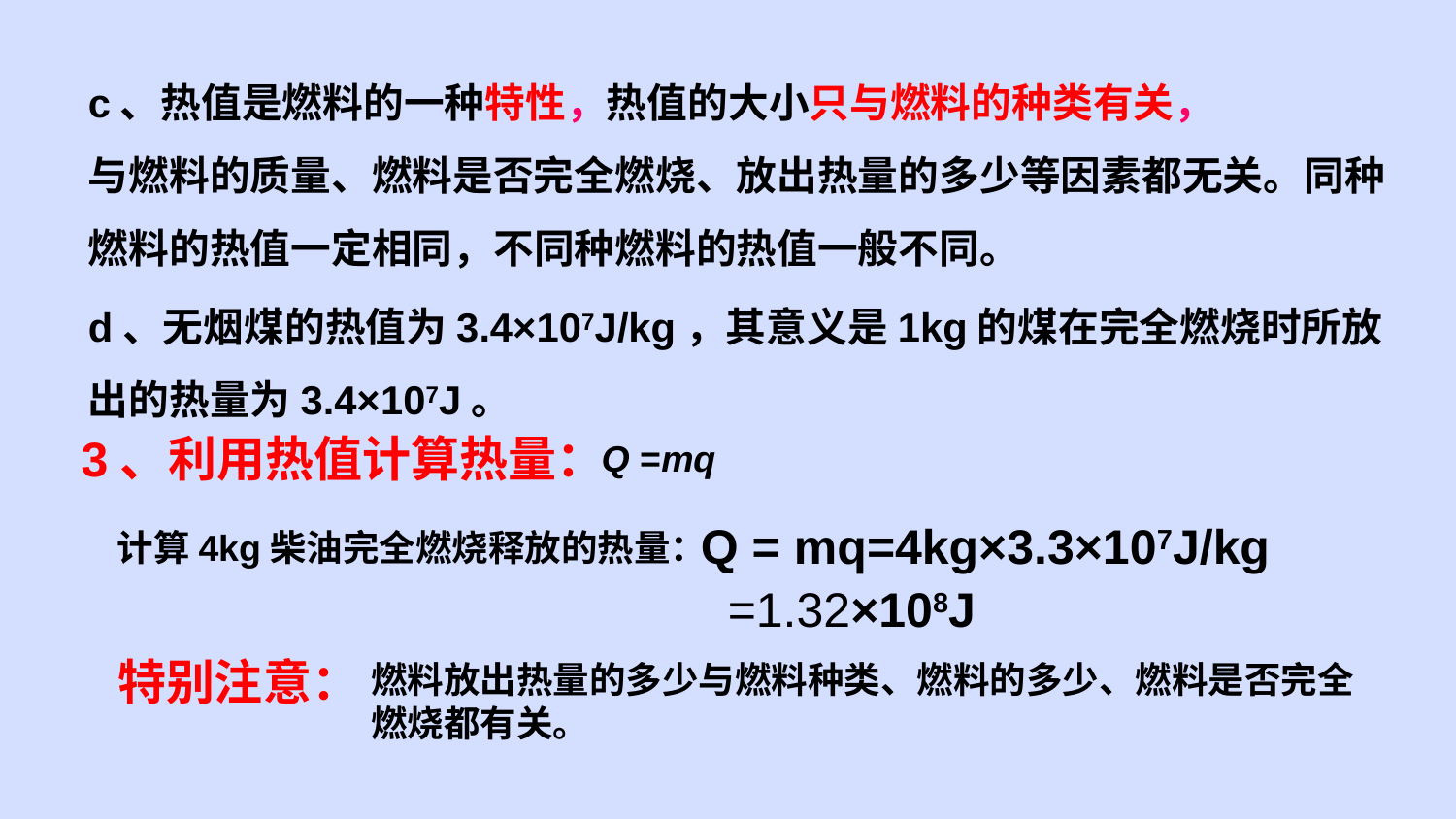

c、热值是燃料的一种特性，热值的大小只与燃料的种类有关，
与燃料的质量、燃料是否完全燃烧、放出热量的多少等因素都无关。同种燃料的热值一定相同，不同种燃料的热值一般不同。
d、无烟煤的热值为3.4×107J/kg，其意义是1kg的煤在完全燃烧时所放出的热量为3.4×107J。
3、利用热值计算热量：
Q =mq
Q = mq=4kg×3.3×107J/kg
计算4kg柴油完全燃烧释放的热量：
  =1.32×108J
特别注意：
燃料放出热量的多少与燃料种类、燃料的多少、燃料是否完全燃烧都有关。